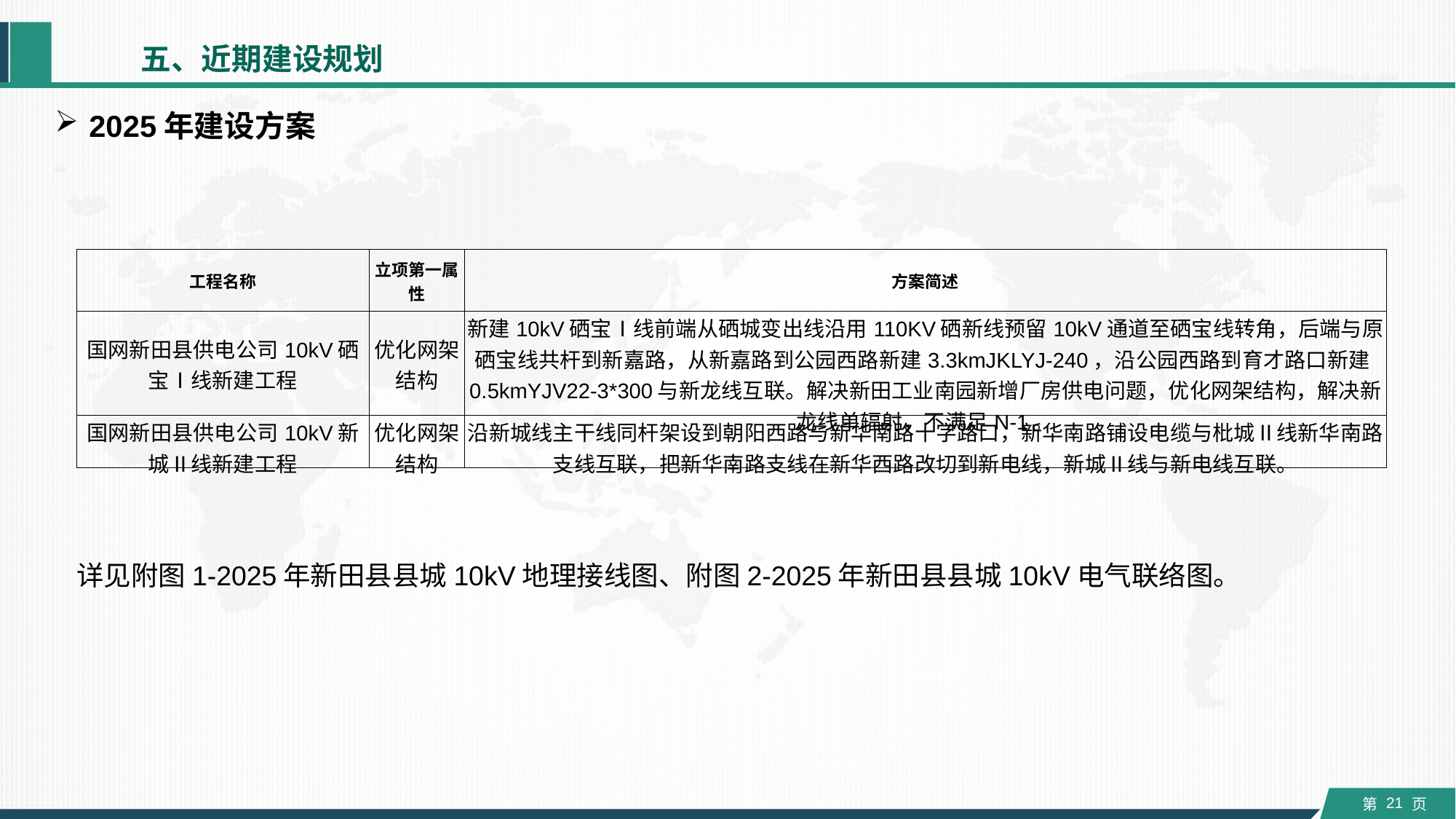

五、近期建设规划
2025年建设方案
| 工程名称 | 立项第一属性 | 方案简述 |
| --- | --- | --- |
| 国网新田县供电公司10kV硒宝Ⅰ线新建工程 | 优化网架结构 | 新建10kV硒宝Ⅰ线前端从硒城变出线沿用110KV硒新线预留10kV通道至硒宝线转角，后端与原硒宝线共杆到新嘉路，从新嘉路到公园西路新建3.3kmJKLYJ-240，沿公园西路到育才路口新建0.5kmYJV22-3\*300与新龙线互联。解决新田工业南园新增厂房供电问题，优化网架结构，解决新龙线单辐射，不满足N-1。 |
| 国网新田县供电公司10kV新城Ⅱ线新建工程 | 优化网架结构 | 沿新城线主干线同杆架设到朝阳西路与新华南路十字路口，新华南路铺设电缆与枇城Ⅱ线新华南路支线互联，把新华南路支线在新华西路改切到新电线，新城Ⅱ线与新电线互联。 |
详见附图1-2025年新田县县城10kV地理接线图、附图2-2025年新田县县城10kV电气联络图。